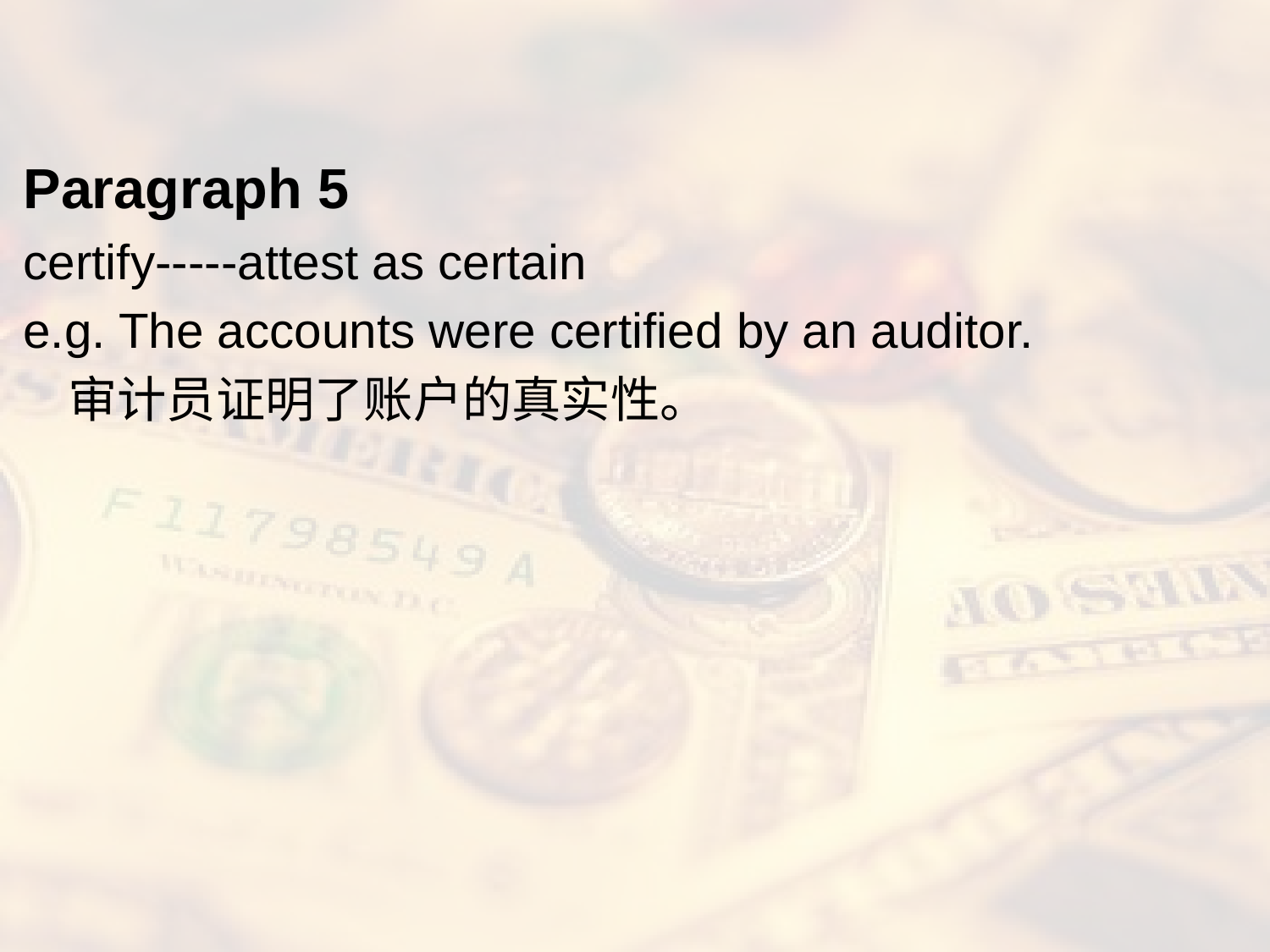

#
Paragraph 5
certify-----attest as certain
e.g. The accounts were certified by an auditor.
   审计员证明了账户的真实性。